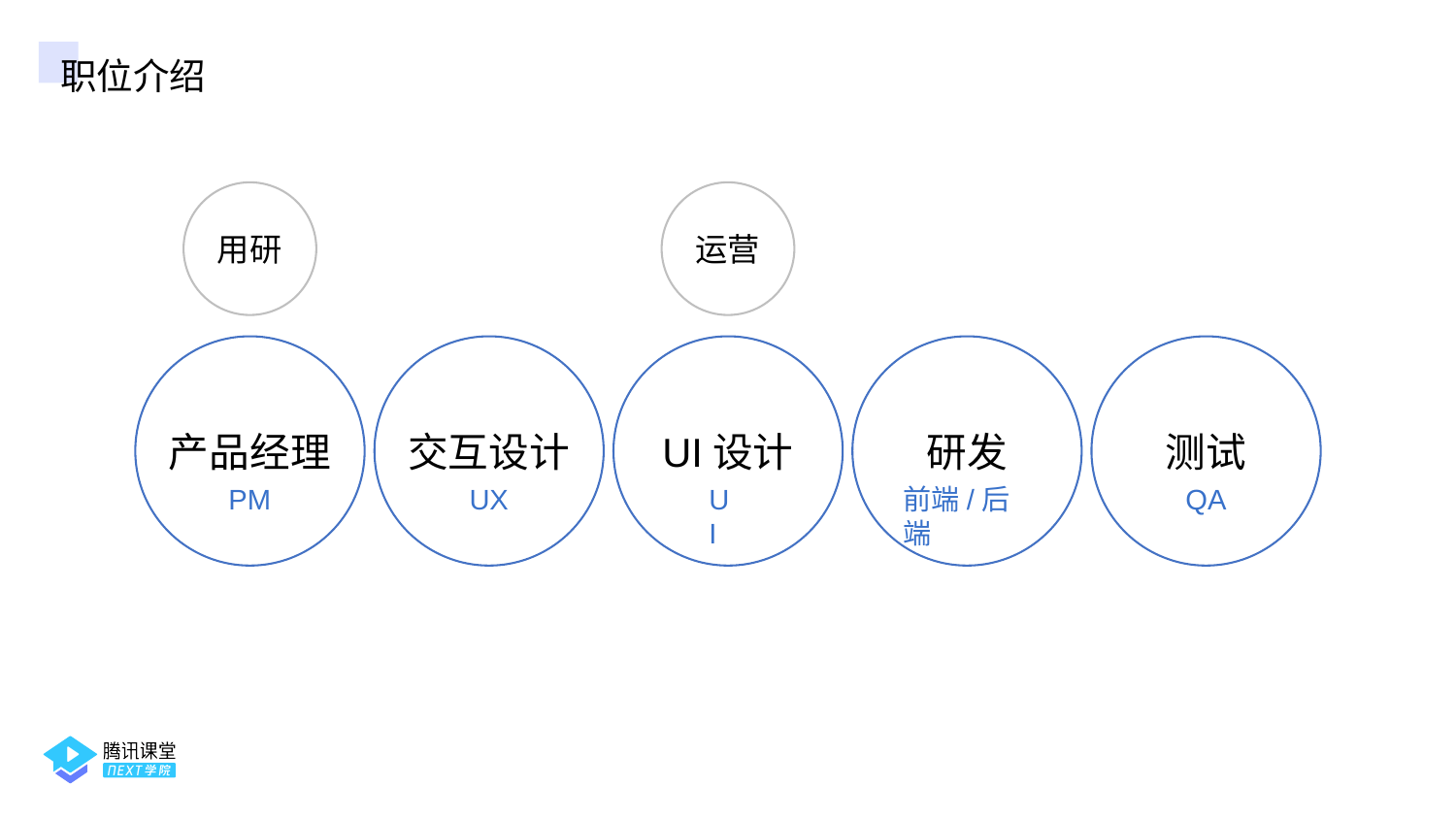

职位介绍

用研
运营

交互设计
UX

UI设计
UI

研发
前端/后端

产品经理
测试
PM
QA